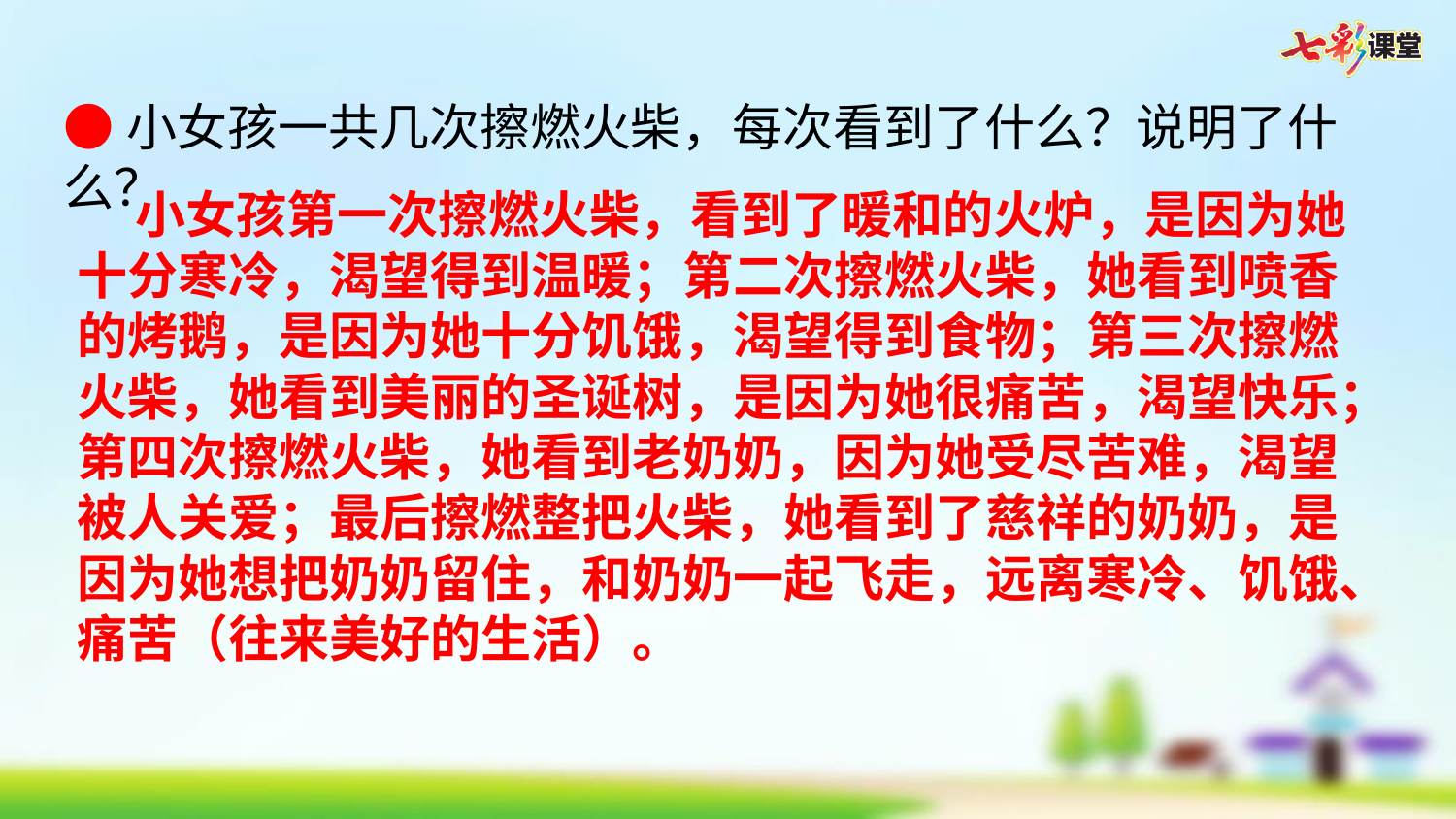

●小女孩一共几次擦燃火柴，每次看到了什么？说明了什么？
    小女孩第一次擦燃火柴，看到了暖和的火炉，是因为她十分寒冷，渴望得到温暖；第二次擦燃火柴，她看到喷香的烤鹅，是因为她十分饥饿，渴望得到食物；第三次擦燃火柴，她看到美丽的圣诞树，是因为她很痛苦，渴望快乐；第四次擦燃火柴，她看到老奶奶，因为她受尽苦难，渴望被人关爱；最后擦燃整把火柴，她看到了慈祥的奶奶，是因为她想把奶奶留住，和奶奶一起飞走，远离寒冷、饥饿、痛苦（往来美好的生活）。